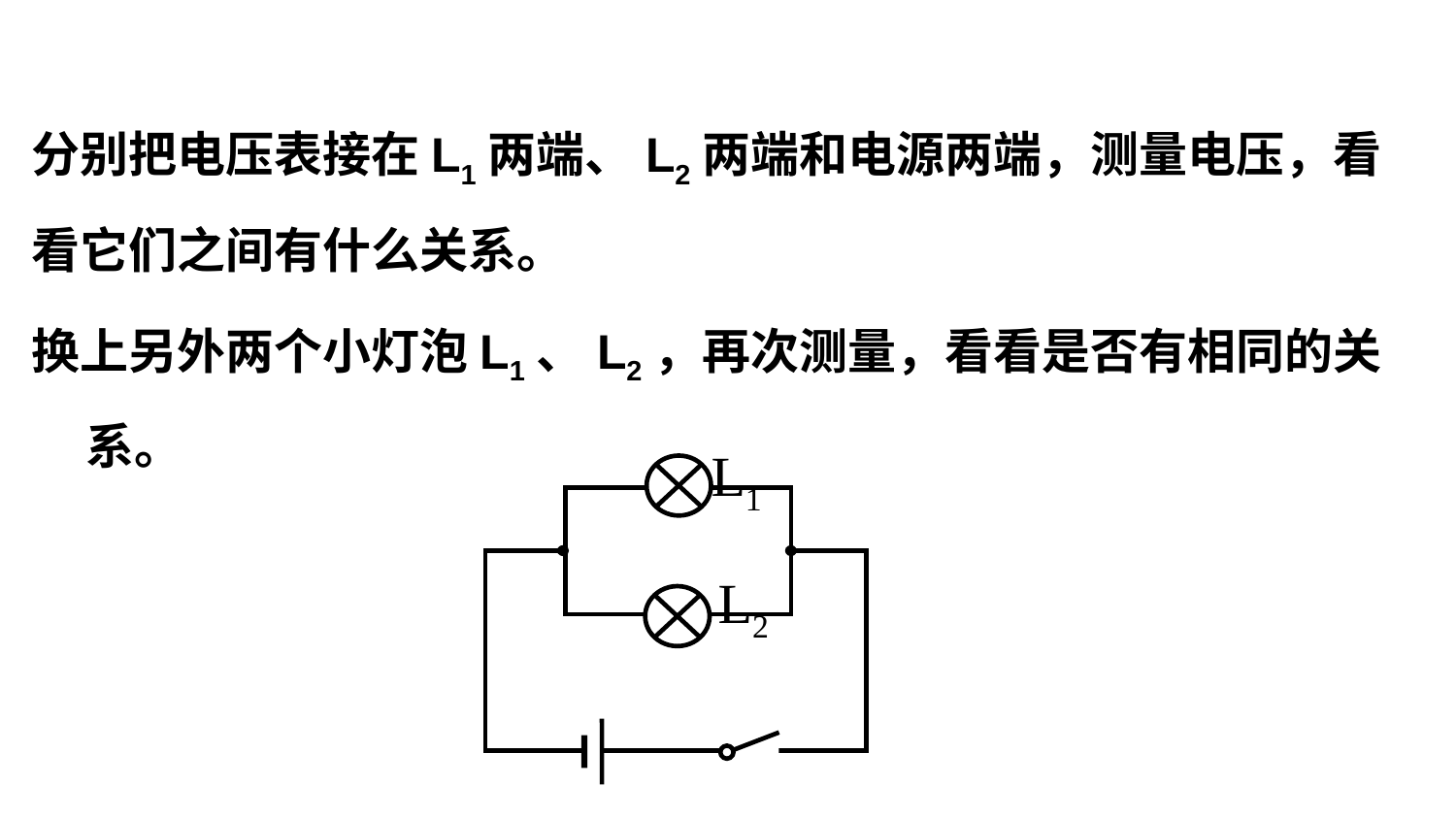

分别把电压表接在L1两端、L2两端和电源两端，测量电压，看看它们之间有什么关系。
换上另外两个小灯泡L1、L2，再次测量，看看是否有相同的关系。
L1

L2